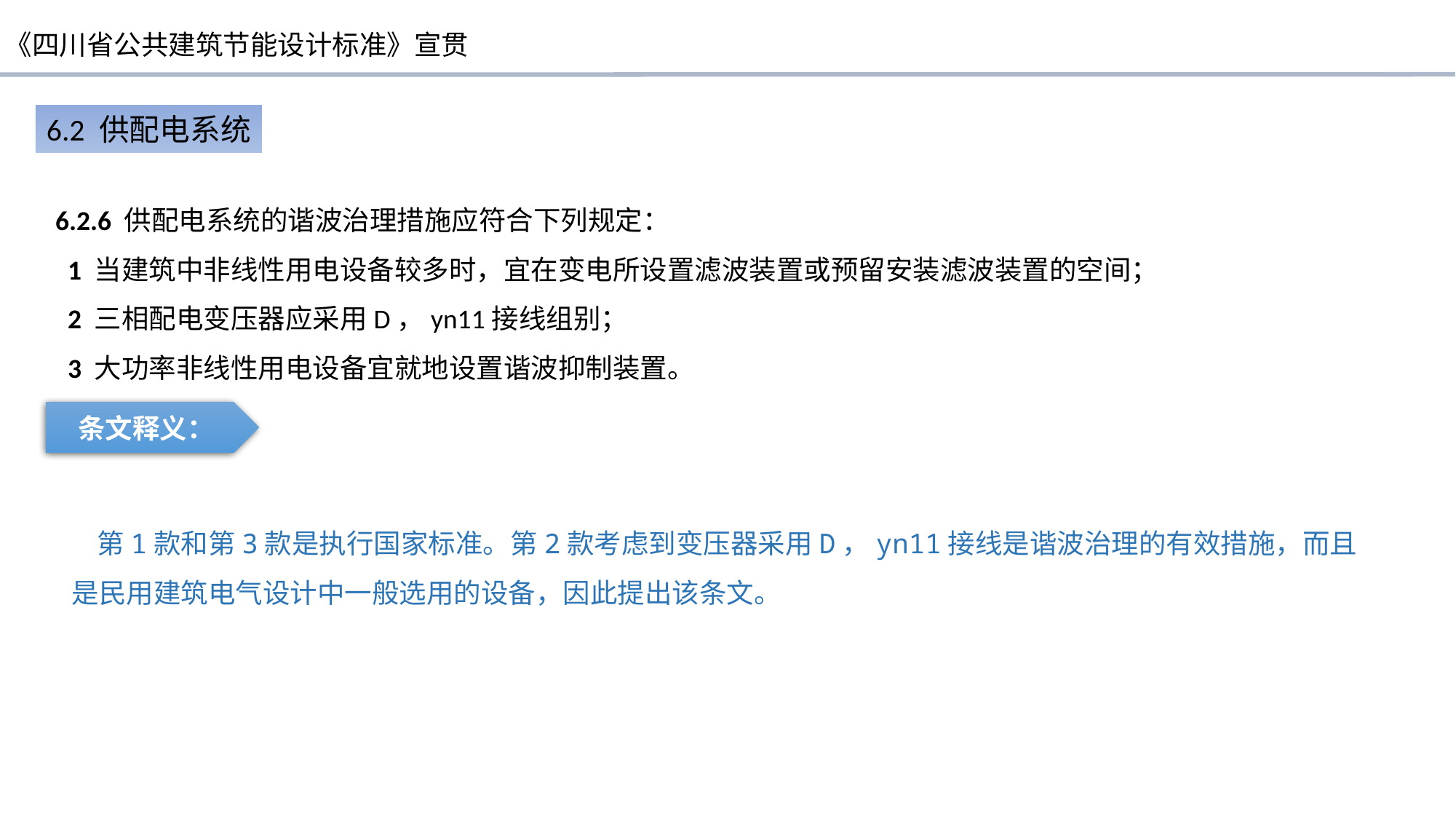

6.2 供配电系统
 6.2.6 供配电系统的谐波治理措施应符合下列规定：
   1 当建筑中非线性用电设备较多时，宜在变电所设置滤波装置或预留安装滤波装置的空间；
   2 三相配电变压器应采用D，yn11接线组别；
   3 大功率非线性用电设备宜就地设置谐波抑制装置。
条文释义：
   第1款和第3款是执行国家标准。第2款考虑到变压器采用D，yn11接线是谐波治理的有效措施，而且是民用建筑电气设计中一般选用的设备，因此提出该条文。